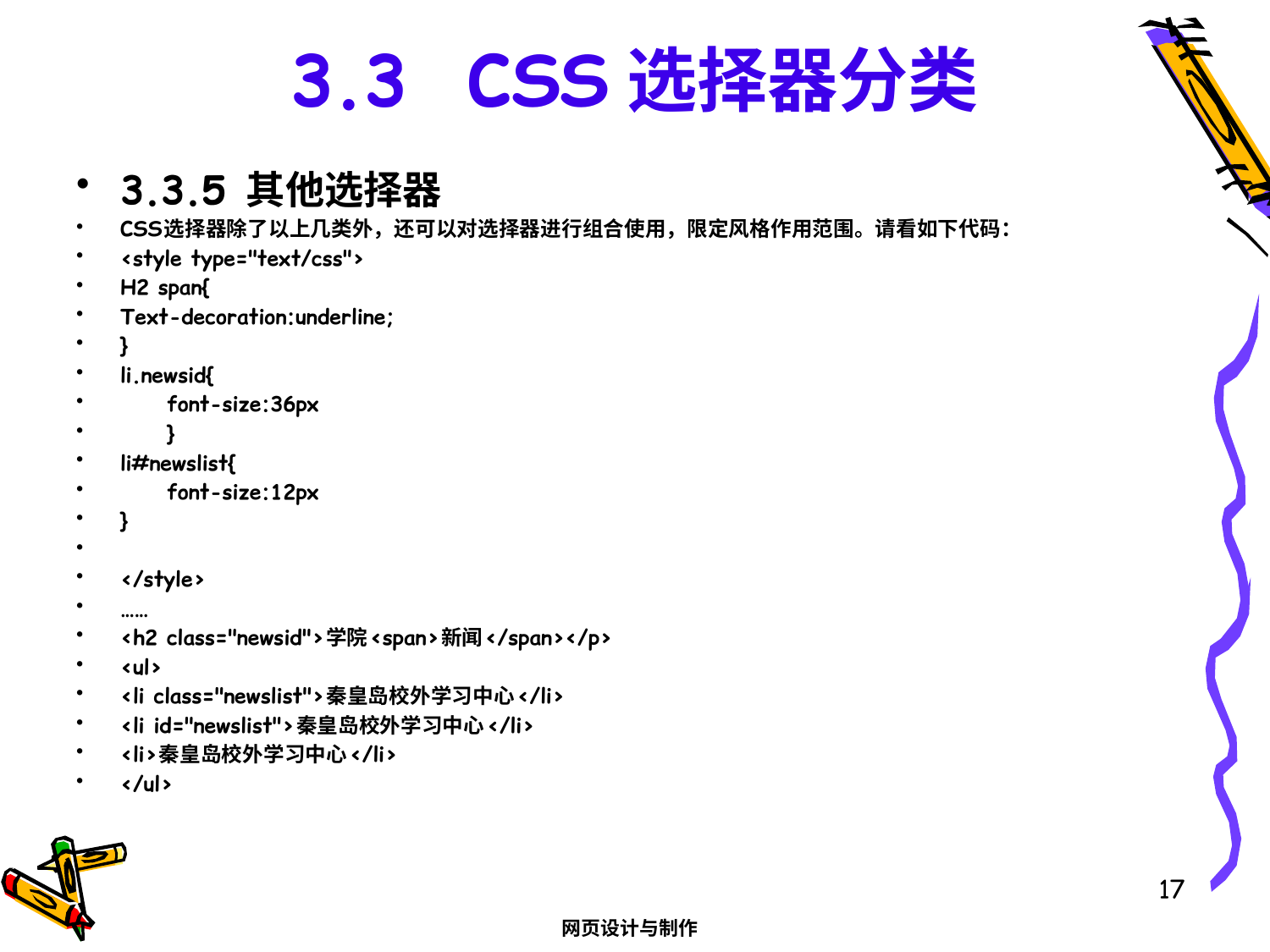

# 3.3  CSS选择器分类
3.3.5 其他选择器
CSS选择器除了以上几类外，还可以对选择器进行组合使用，限定风格作用范围。请看如下代码：
<style type="text/css">
H2 span{
Text-decoration:underline;
}
li.newsid{
	font-size:36px
	}
li#newslist{
	font-size:12px
}

</style>
……
<h2 class="newsid">学院<span>新闻</span></p>
<ul>
<li class="newslist">秦皇岛校外学习中心</li>
<li id="newslist">秦皇岛校外学习中心</li>
<li>秦皇岛校外学习中心</li>
</ul>

17
网页设计与制作